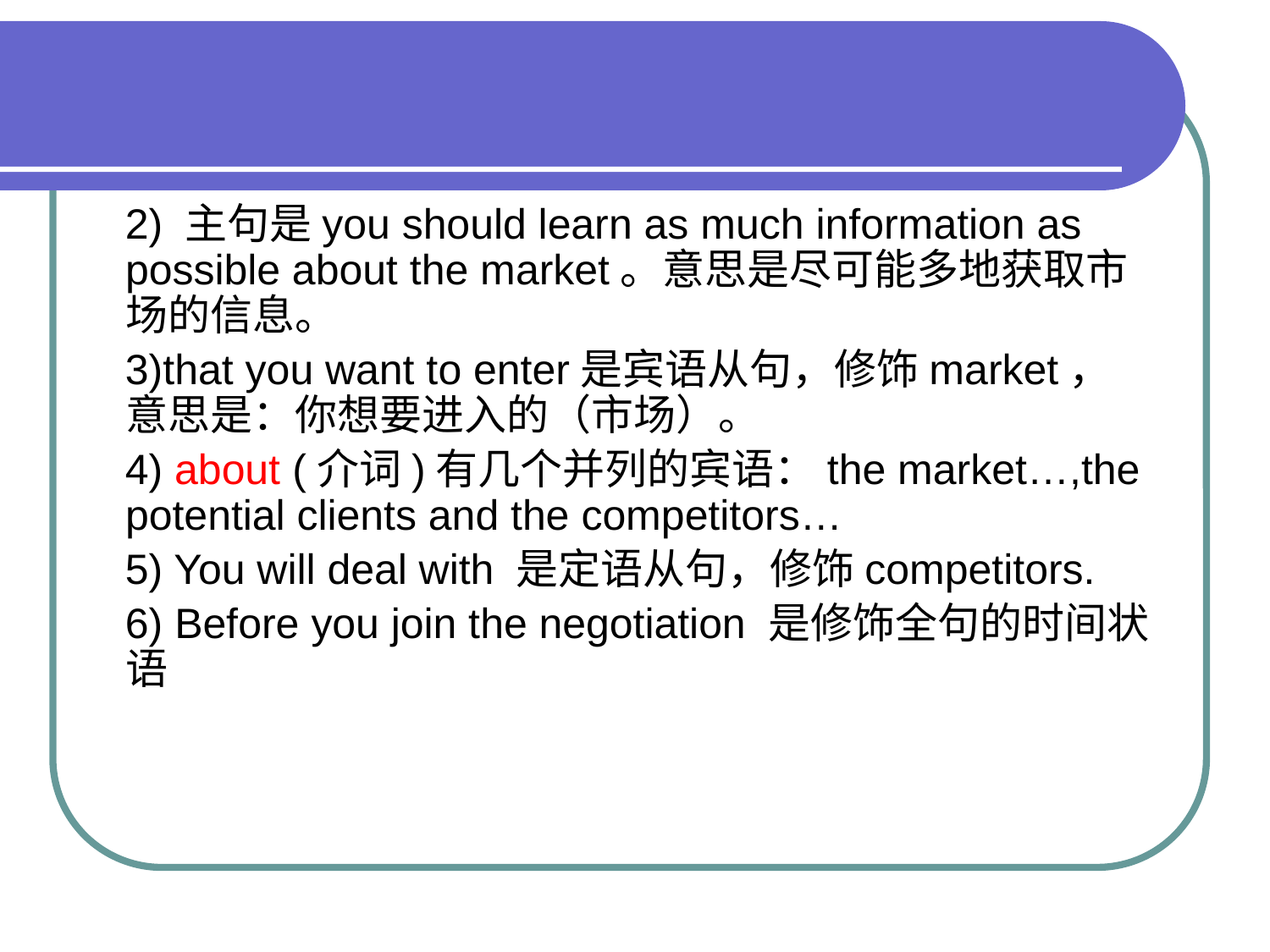

#
    2) 主句是you should learn as much information as possible about the market。意思是尽可能多地获取市场的信息。
    3)that you want to enter是宾语从句，修饰market， 意思是：你想要进入的（市场）。
    4) about (介词)有几个并列的宾语：the market…,the potential clients and the competitors…
    5) You will deal with 是定语从句，修饰competitors.
    6) Before you join the negotiation 是修饰全句的时间状语